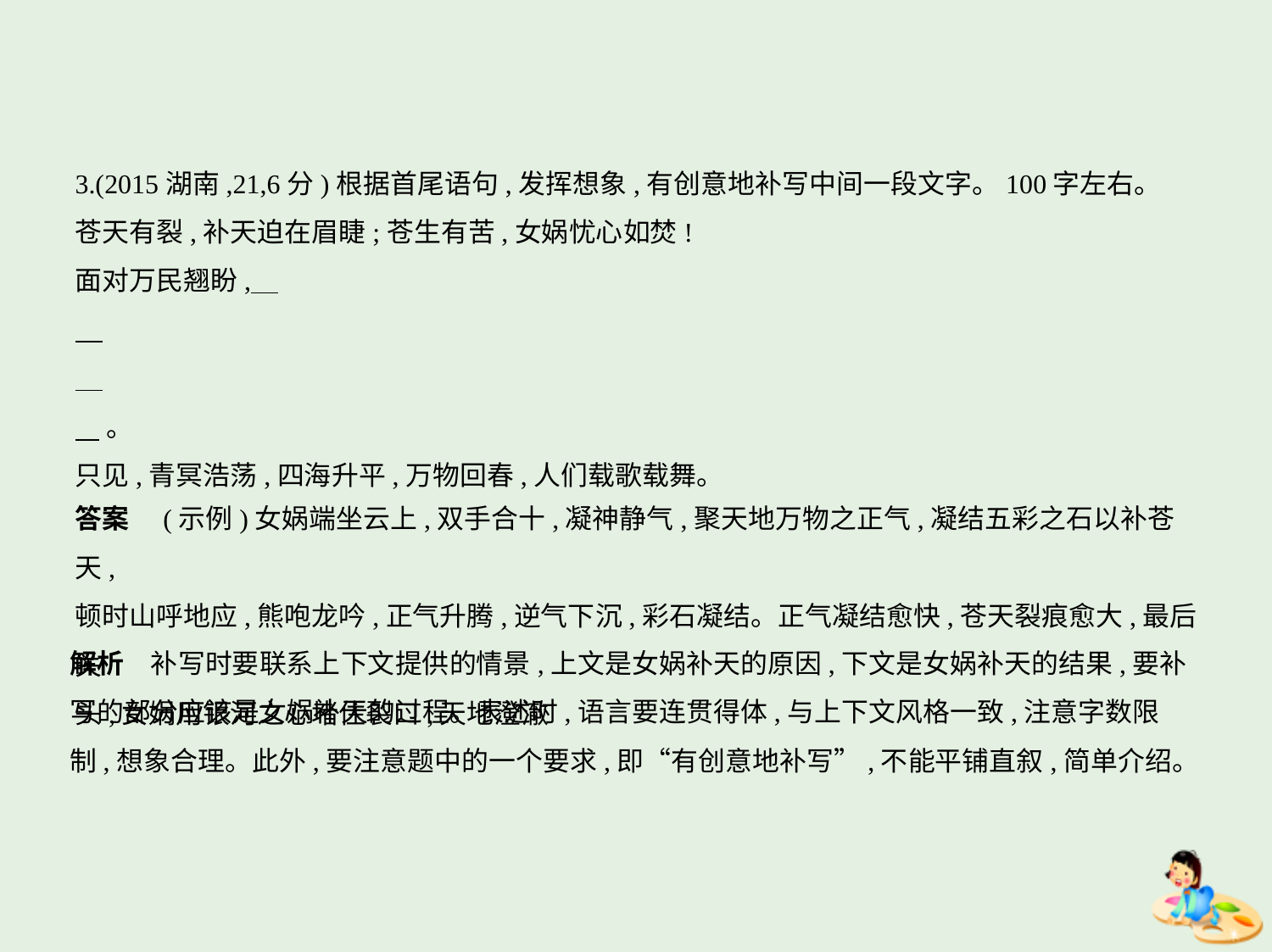

3.(2015湖南,21,6分)根据首尾语句,发挥想象,有创意地补写中间一段文字。100字左右。
苍天有裂,补天迫在眉睫;苍生有苦,女娲忧心如焚!
面对万民翘盼,

    。
只见,青冥浩荡,四海升平,万物回春,人们载歌载舞。
答案　(示例)女娲端坐云上,双手合十,凝神静气,聚天地万物之正气,凝结五彩之石以补苍天,
顿时山呼地应,熊咆龙吟,正气升腾,逆气下沉,彩石凝结。正气凝结愈快,苍天裂痕愈大,最后关
头,女娲用银河之心堵住裂口,天地澄澈
解析　补写时要联系上下文提供的情景,上文是女娲补天的原因,下文是女娲补天的结果,要补
写的部分应该是女娲补天的过程。表述时,语言要连贯得体,与上下文风格一致,注意字数限
制,想象合理。此外,要注意题中的一个要求,即“有创意地补写”,不能平铺直叙,简单介绍。